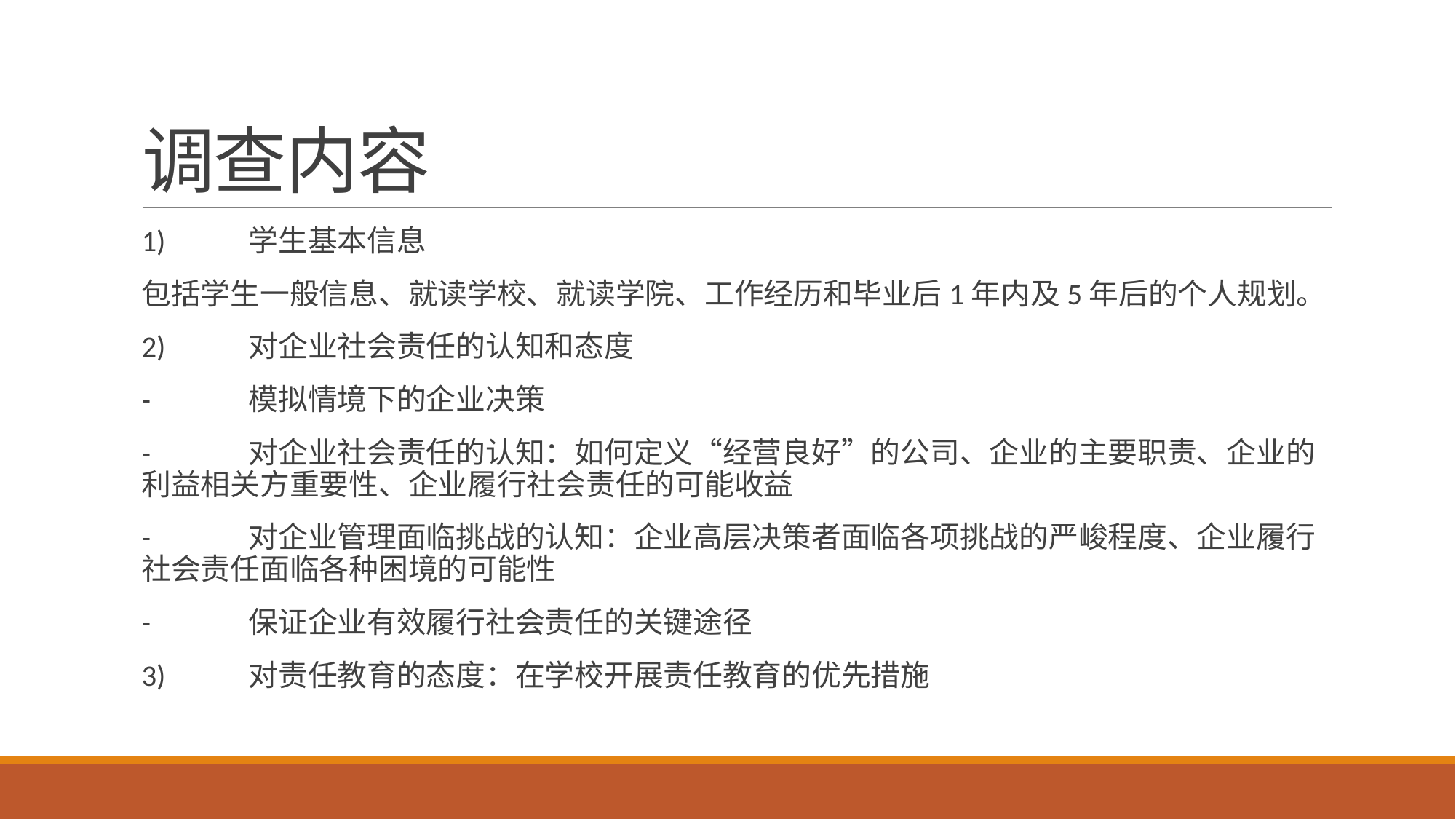

# 调查内容
1)	学生基本信息
包括学生一般信息、就读学校、就读学院、工作经历和毕业后1年内及5年后的个人规划。
2)	对企业社会责任的认知和态度
-	模拟情境下的企业决策
-	对企业社会责任的认知：如何定义“经营良好”的公司、企业的主要职责、企业的利益相关方重要性、企业履行社会责任的可能收益
-	对企业管理面临挑战的认知：企业高层决策者面临各项挑战的严峻程度、企业履行社会责任面临各种困境的可能性
-	保证企业有效履行社会责任的关键途径
3)	对责任教育的态度：在学校开展责任教育的优先措施